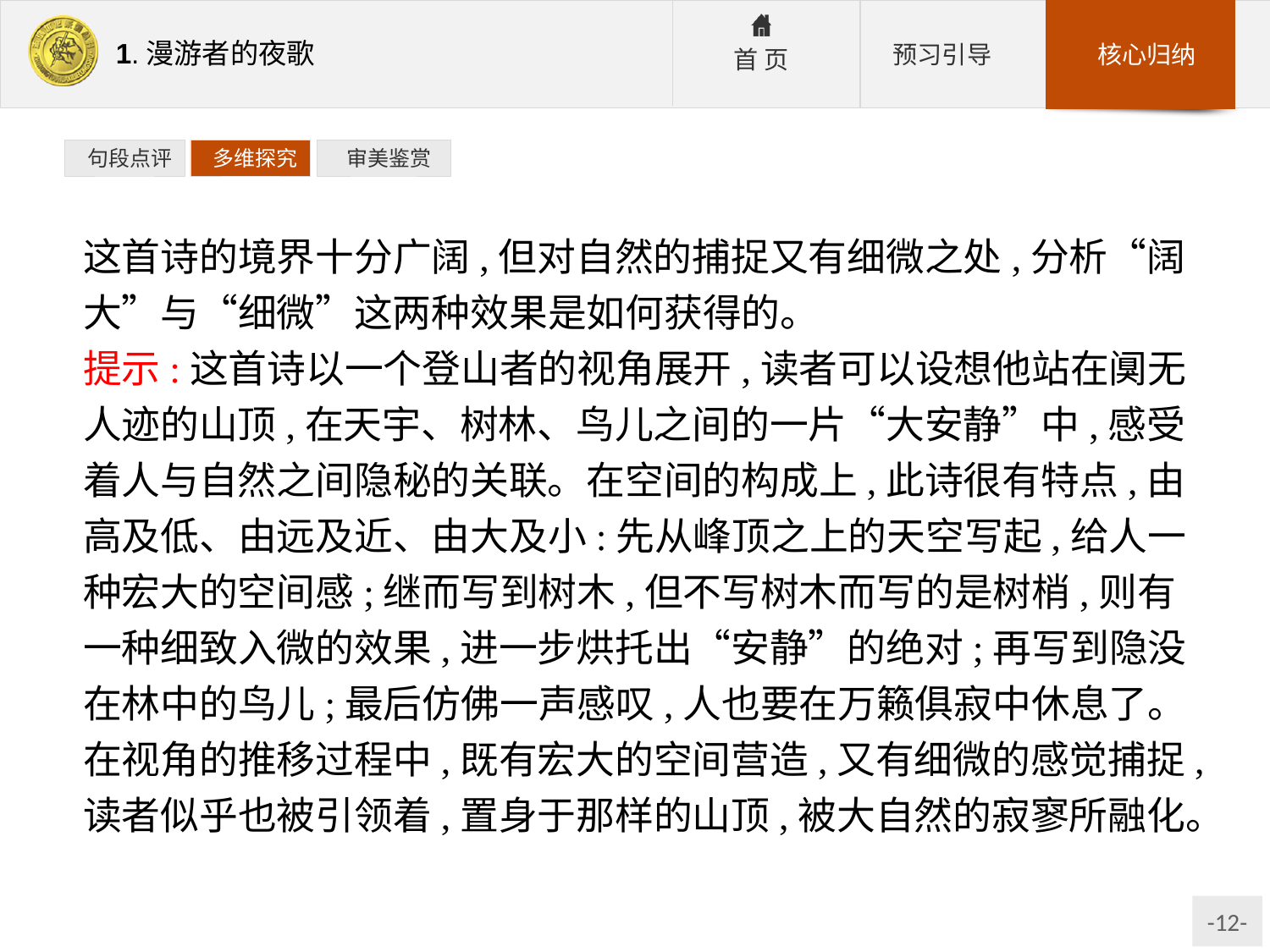

句段点评
 多维探究
 审美鉴赏
这首诗的境界十分广阔,但对自然的捕捉又有细微之处,分析“阔大”与“细微”这两种效果是如何获得的。
提示:这首诗以一个登山者的视角展开,读者可以设想他站在阒无人迹的山顶,在天宇、树林、鸟儿之间的一片“大安静”中,感受着人与自然之间隐秘的关联。在空间的构成上,此诗很有特点,由高及低、由远及近、由大及小:先从峰顶之上的天空写起,给人一种宏大的空间感;继而写到树木,但不写树木而写的是树梢,则有一种细致入微的效果,进一步烘托出“安静”的绝对;再写到隐没在林中的鸟儿;最后仿佛一声感叹,人也要在万籁俱寂中休息了。在视角的推移过程中,既有宏大的空间营造,又有细微的感觉捕捉,读者似乎也被引领着,置身于那样的山顶,被大自然的寂寥所融化。